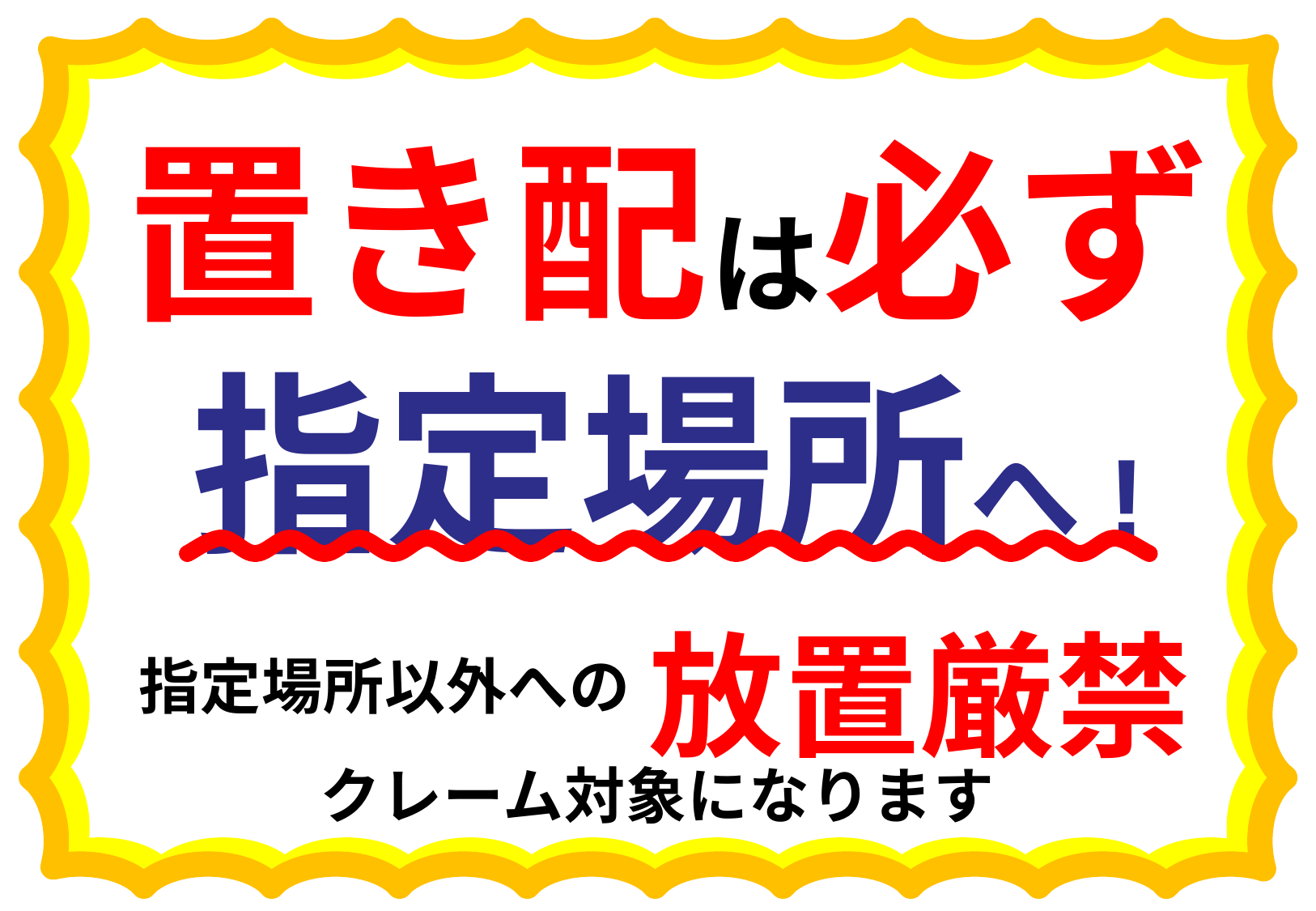

置き配は必ず
指定場所へ!

放置厳禁
指定場所以外への
クレーム対象になります